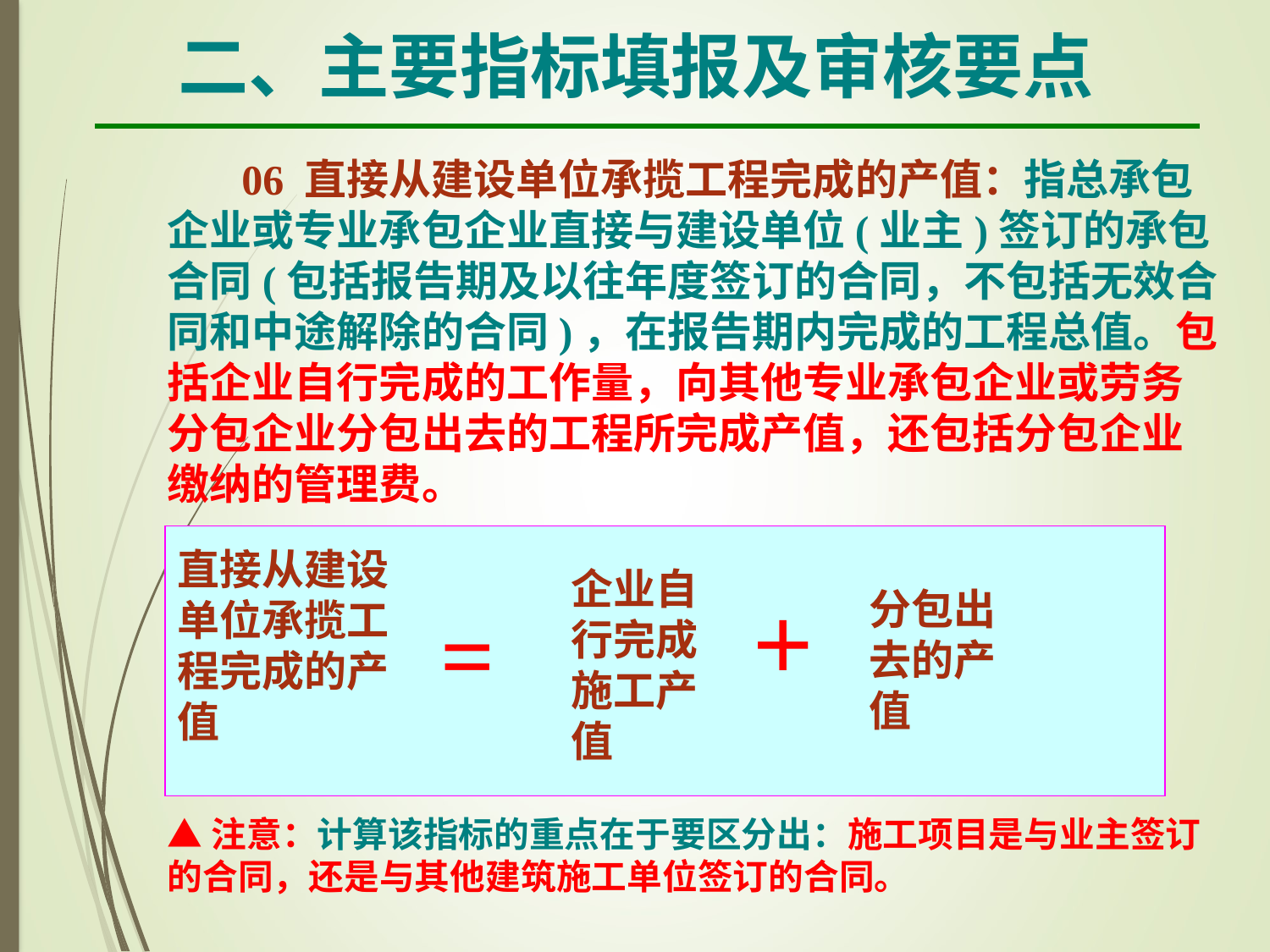

二、主要指标填报及审核要点
       06 直接从建设单位承揽工程完成的产值：指总承包企业或专业承包企业直接与建设单位(业主)签订的承包合同(包括报告期及以往年度签订的合同，不包括无效合同和中途解除的合同)，在报告期内完成的工程总值。包括企业自行完成的工作量，向其他专业承包企业或劳务分包企业分包出去的工程所完成产值，还包括分包企业缴纳的管理费。

直接从建设单位承揽工程完成的产值
企业自行完成施工产值
分包出去的产值
=
＋
▲注意：计算该指标的重点在于要区分出：施工项目是与业主签订的合同，还是与其他建筑施工单位签订的合同。